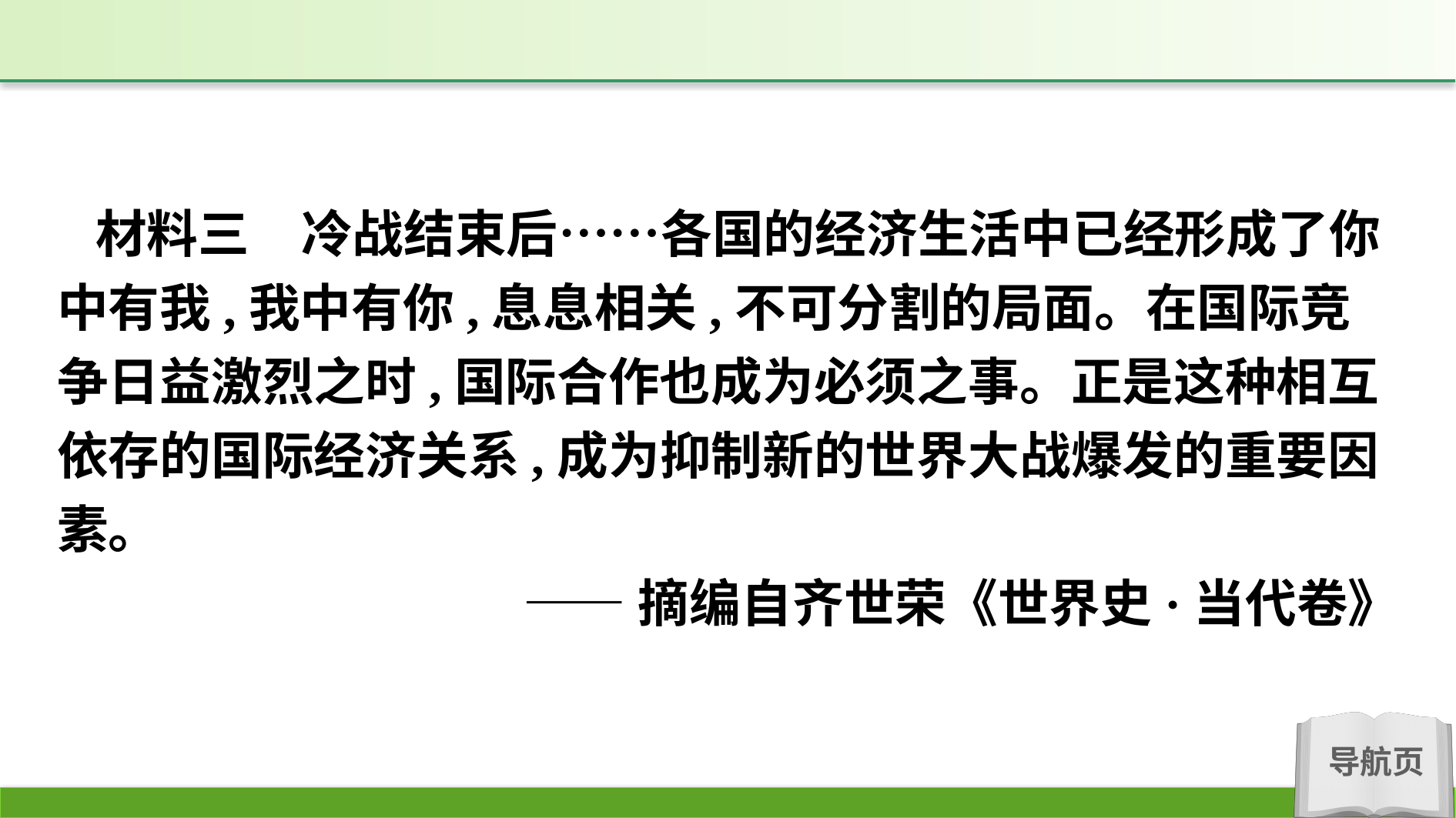

材料三　冷战结束后……各国的经济生活中已经形成了你中有我,我中有你,息息相关,不可分割的局面。在国际竞争日益激烈之时,国际合作也成为必须之事。正是这种相互依存的国际经济关系,成为抑制新的世界大战爆发的重要因素。
——摘编自齐世荣《世界史·当代卷》